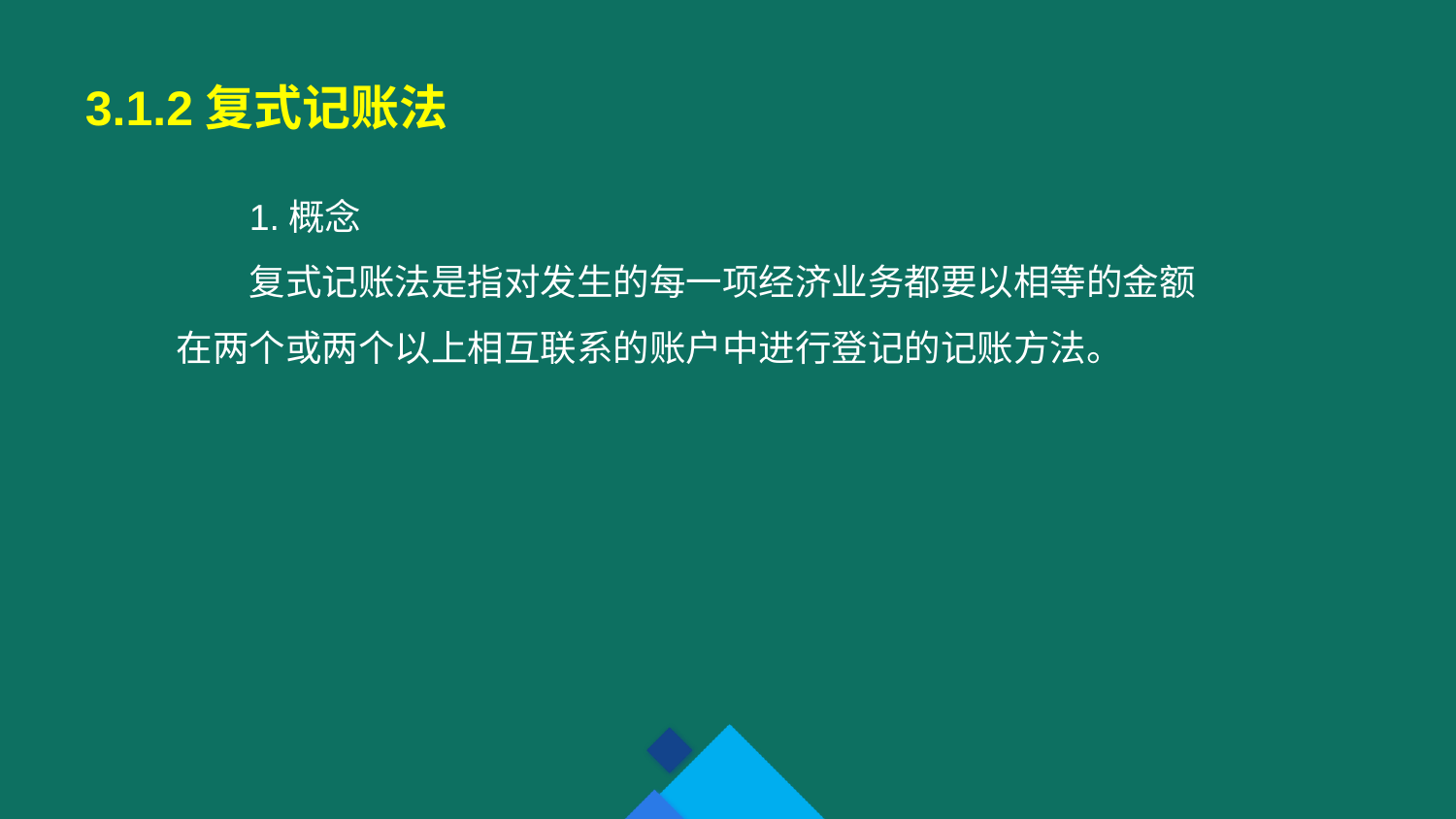

3.1.2复式记账法
1.概念
复式记账法是指对发生的每一项经济业务都要以相等的金额在两个或两个以上相互联系的账户中进行登记的记账方法。